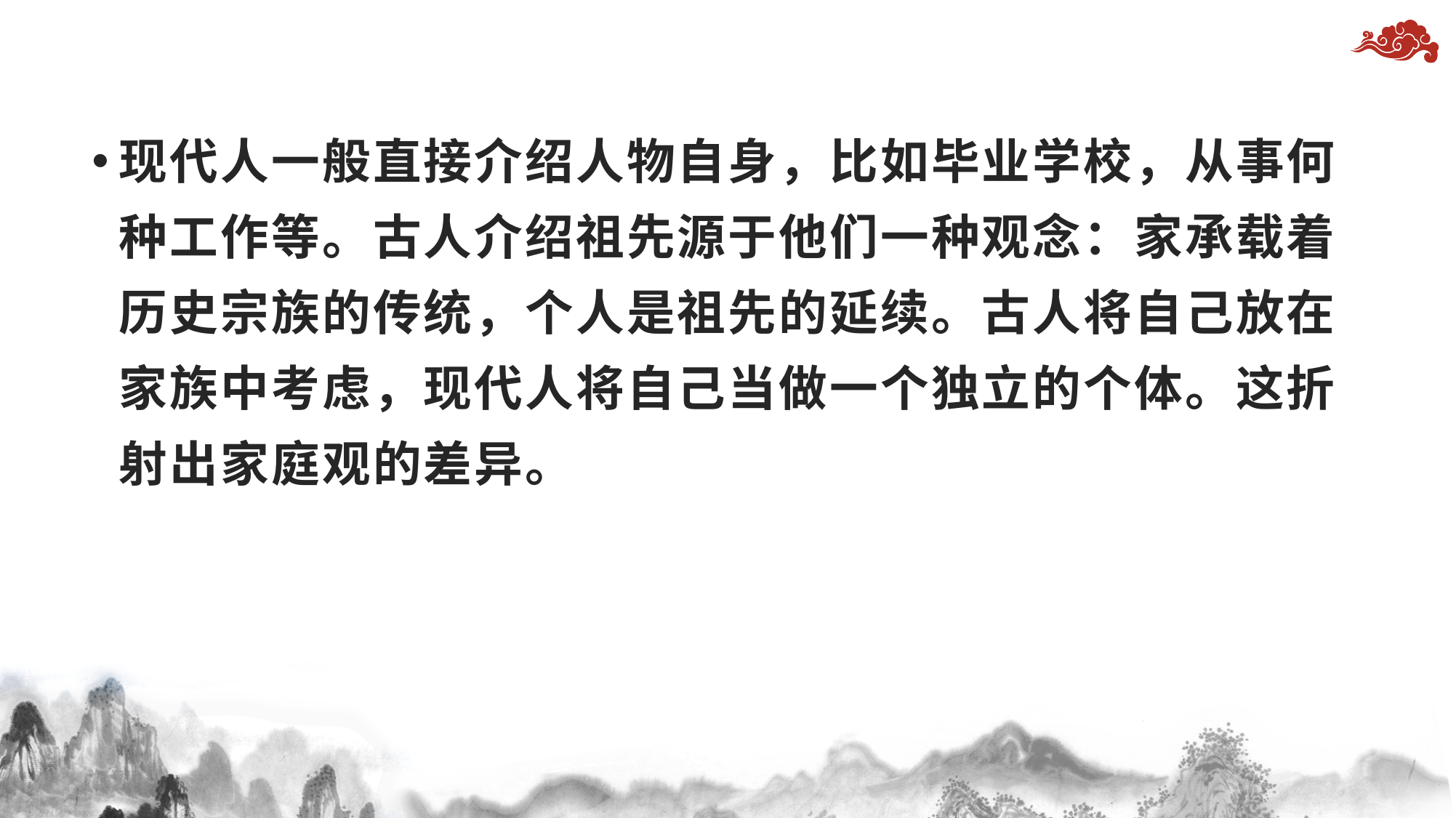

#
现代人一般直接介绍人物自身，比如毕业学校，从事何种工作等。古人介绍祖先源于他们一种观念：家承载着历史宗族的传统，个人是祖先的延续。古人将自己放在家族中考虑，现代人将自己当做一个独立的个体。这折射出家庭观的差异。